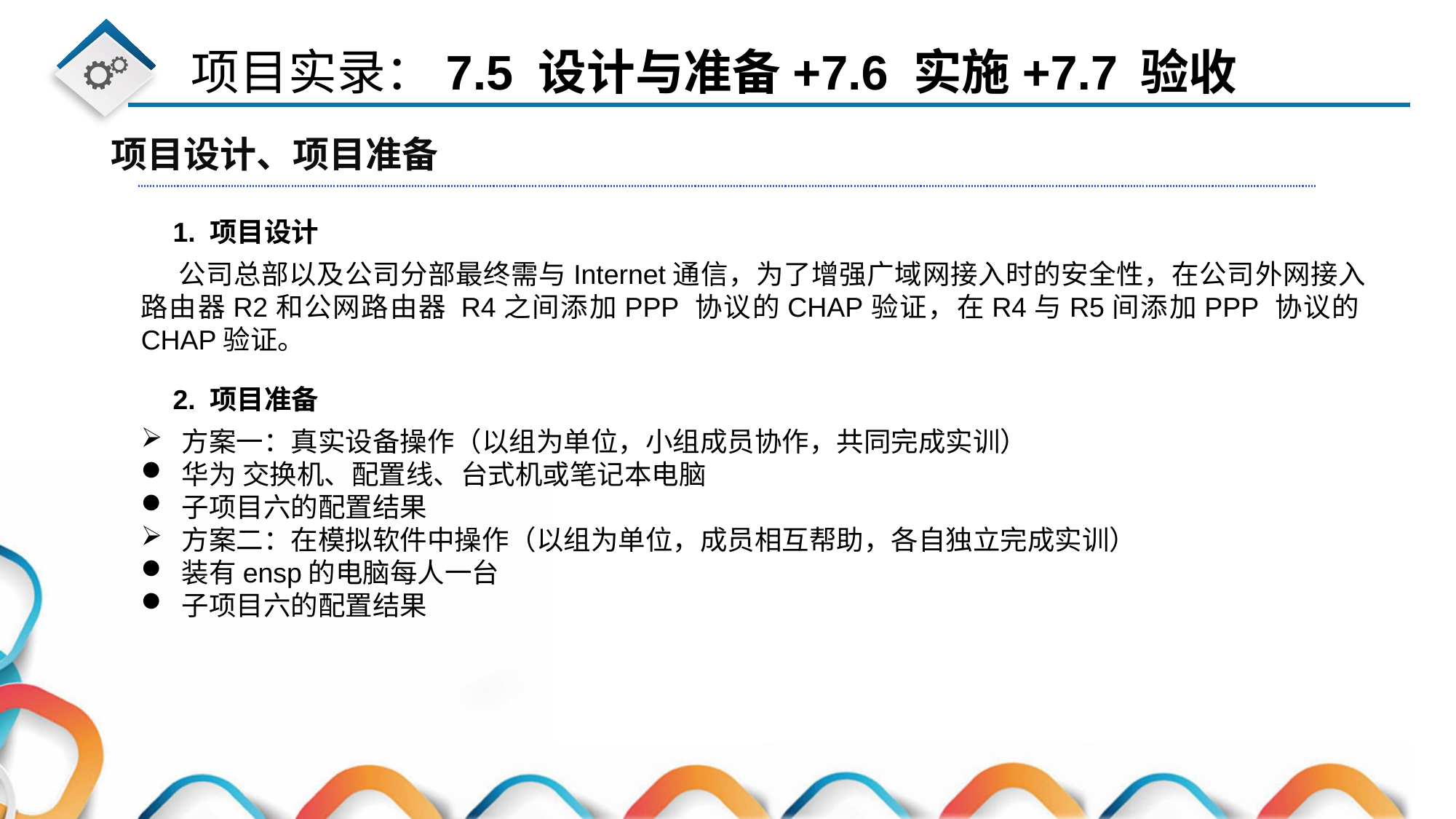

项目设计、项目准备

1. 项目设计
公司总部以及公司分部最终需与Internet通信，为了增强广域网接入时的安全性，在公司外网接入路由器R2和公网路由器 R4之间添加PPP 协议的CHAP验证，在R4与R5间添加PPP 协议的CHAP验证。
2. 项目准备
方案一：真实设备操作（以组为单位，小组成员协作，共同完成实训）
华为 交换机、配置线、台式机或笔记本电脑
子项目六的配置结果
方案二：在模拟软件中操作（以组为单位，成员相互帮助，各自独立完成实训）
装有ensp的电脑每人一台
子项目六的配置结果